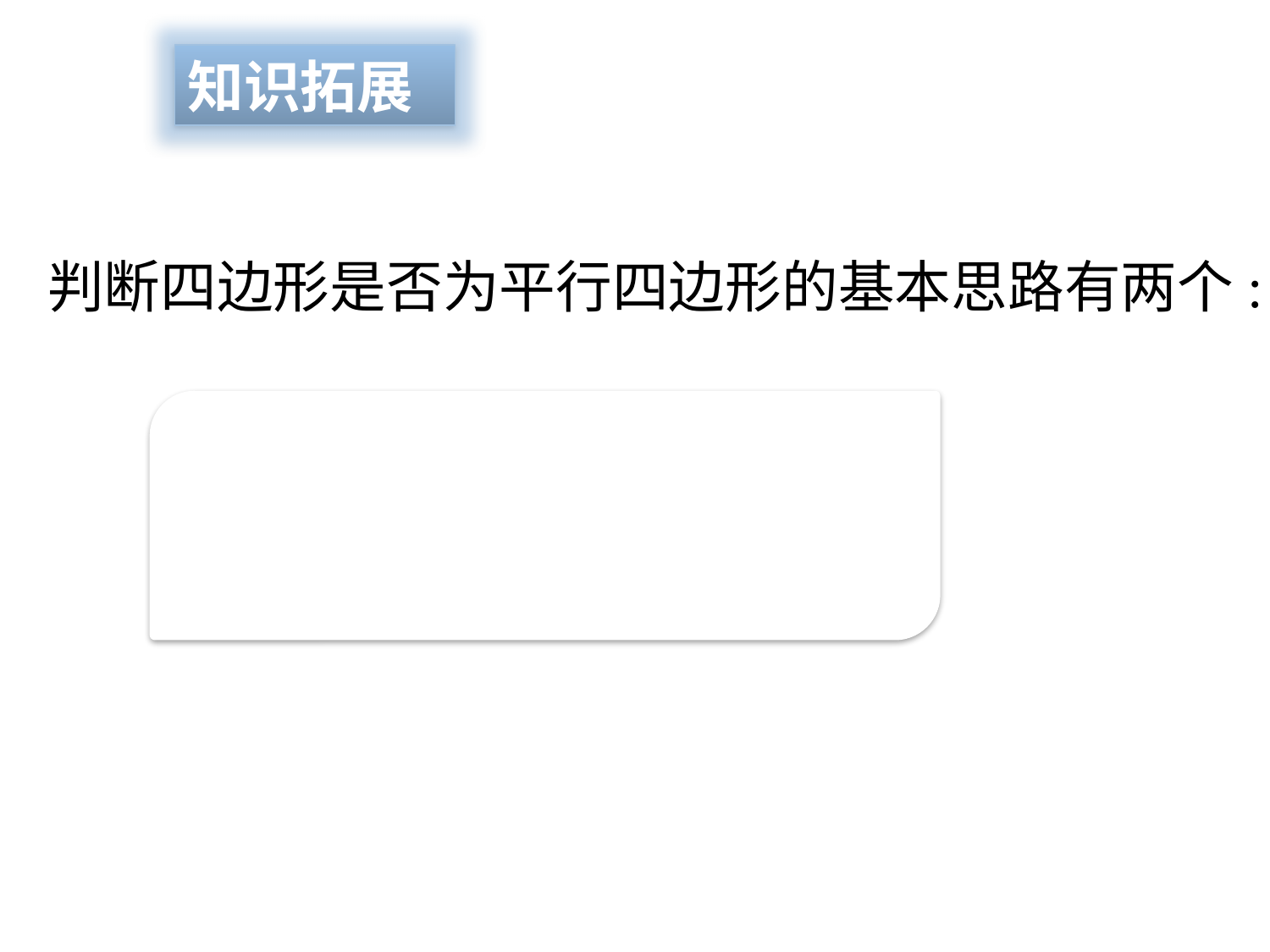

知识拓展
判断四边形是否为平行四边形的基本思路有两个:
一是从等量关系的角度入手,
二是从位置关系的角度入手.